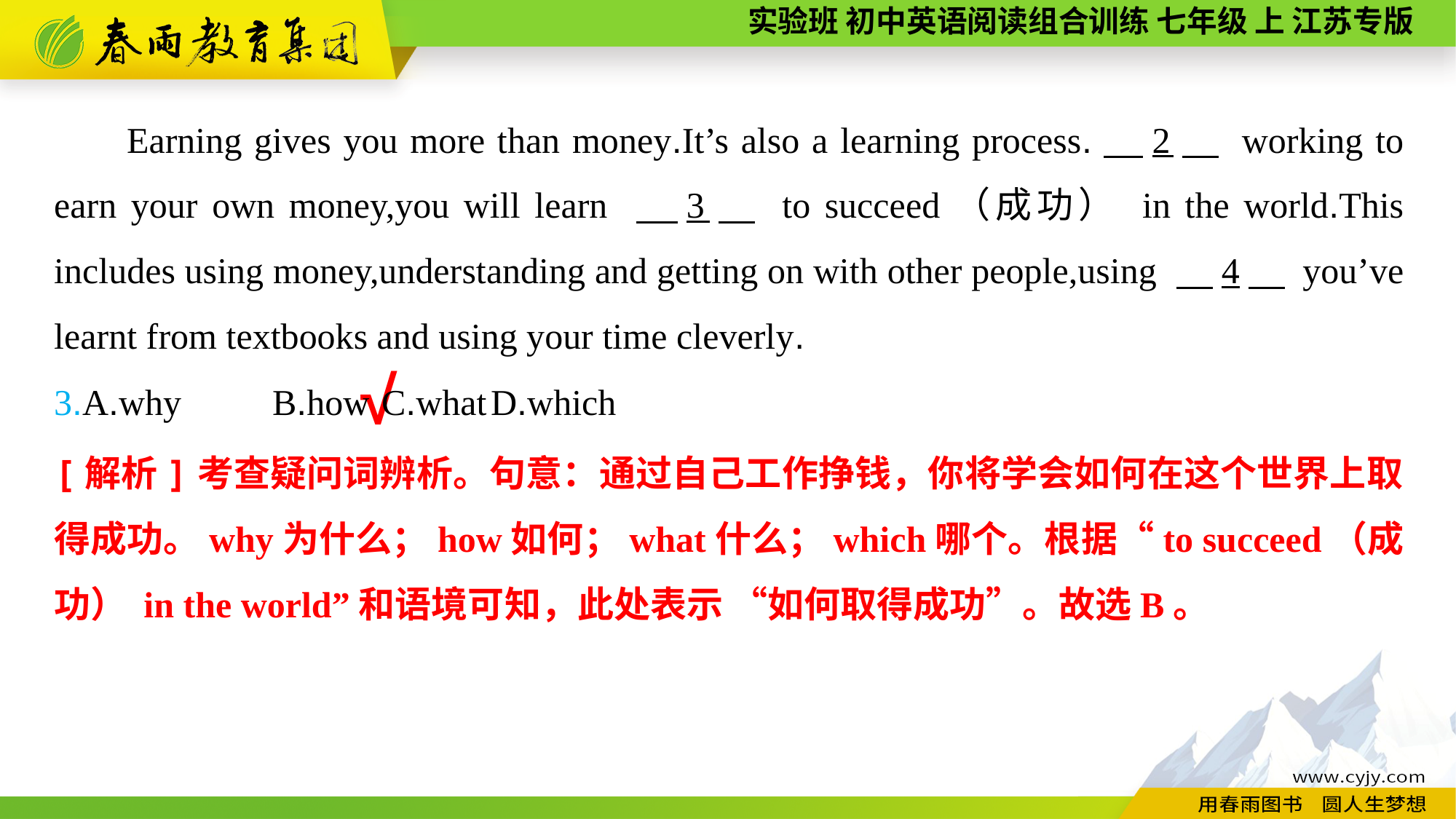

Earning gives you more than money.It’s also a learning process.　2　 working to earn your own money,you will learn 　3　 to succeed（成功） in the world.This includes using money,understanding and getting on with other people,using 　4　 you’ve learnt from textbooks and using your time cleverly.
3.A.why	B.how	C.what	D.which
√
[解析]考查疑问词辨析。句意：通过自己工作挣钱，你将学会如何在这个世界上取得成功。why为什么；how如何；what什么；which哪个。根据“to succeed（成功） in the world”和语境可知，此处表示 “如何取得成功”。故选B。